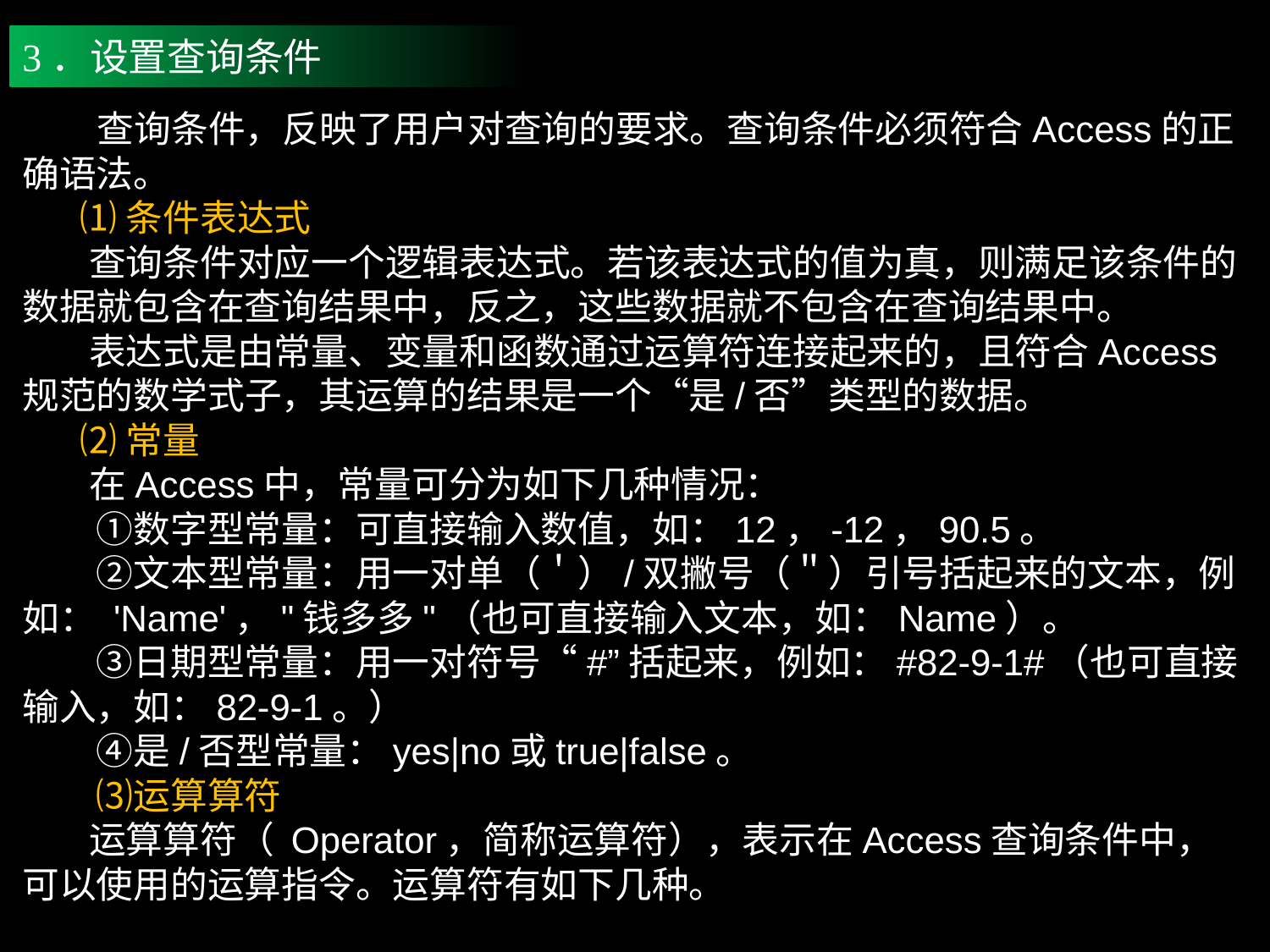

3．设置查询条件
        查询条件，反映了用户对查询的要求。查询条件必须符合Access的正确语法。
       ⑴条件表达式
       查询条件对应一个逻辑表达式。若该表达式的值为真，则满足该条件的数据就包含在查询结果中，反之，这些数据就不包含在查询结果中。
       表达式是由常量、变量和函数通过运算符连接起来的，且符合Access规范的数学式子，其运算的结果是一个“是/否”类型的数据。
       ⑵常量
       在Access中，常量可分为如下几种情况：
　　①数字型常量：可直接输入数值，如：12，-12，90.5。
　　②文本型常量：用一对单（＇）/双撇号（＂）引号括起来的文本，例如： 'Name'，"钱多多"（也可直接输入文本，如：Name）。
　　③日期型常量：用一对符号“#”括起来，例如：#82-9-1#（也可直接输入，如：82-9-1。）
　　④是/否型常量：yes|no或true|false。
　　⑶运算算符
       运算算符（ Operator，简称运算符），表示在Access查询条件中，可以使用的运算指令。运算符有如下几种。